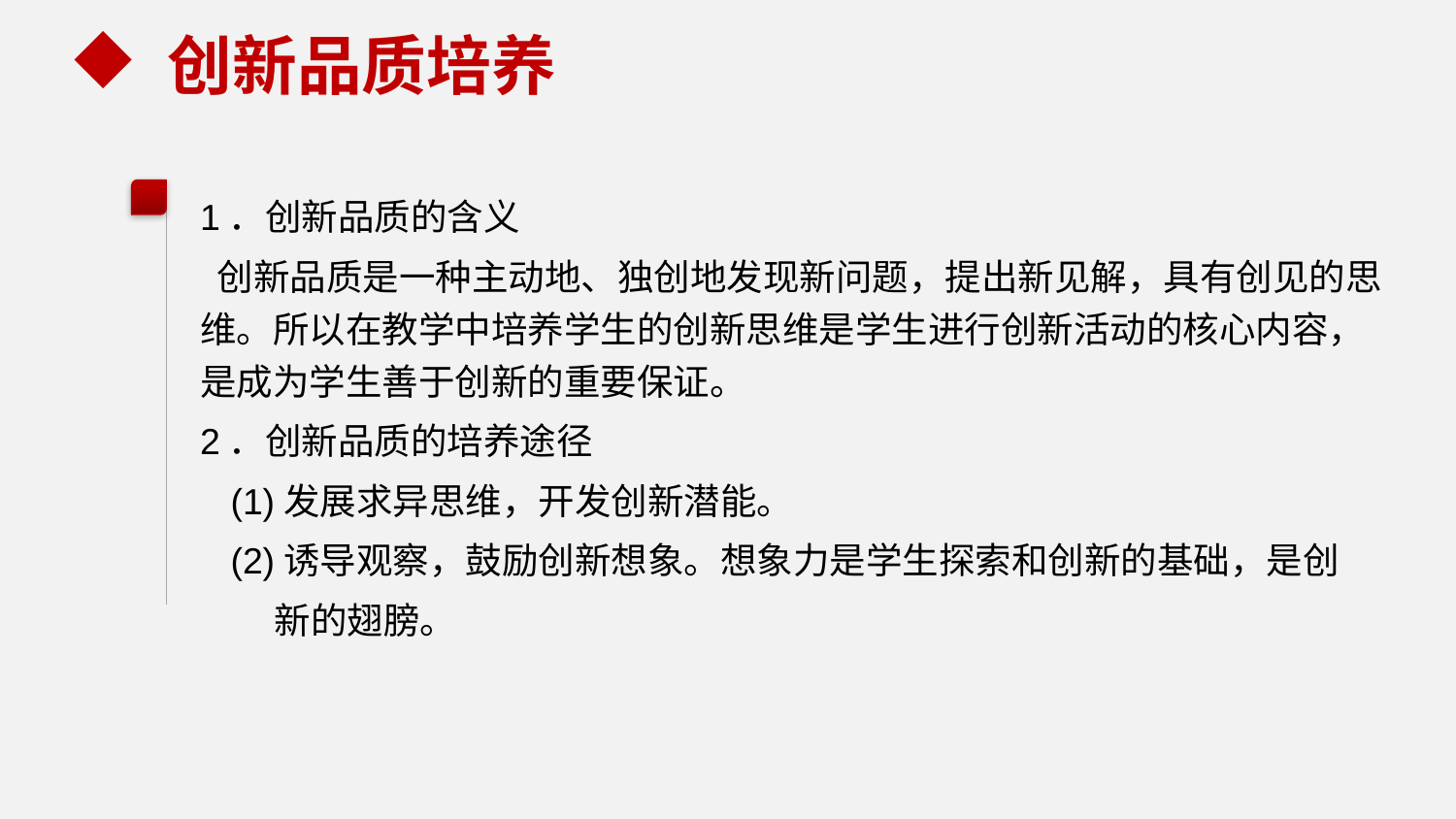

创新品质培养

1．创新品质的含义
 创新品质是一种主动地、独创地发现新问题，提出新见解，具有创见的思维。所以在教学中培养学生的创新思维是学生进行创新活动的核心内容，是成为学生善于创新的重要保证。
2．创新品质的培养途径
   (1)发展求异思维，开发创新潜能。
   (2)诱导观察，鼓励创新想象。想象力是学生探索和创新的基础，是创
        新的翅膀。